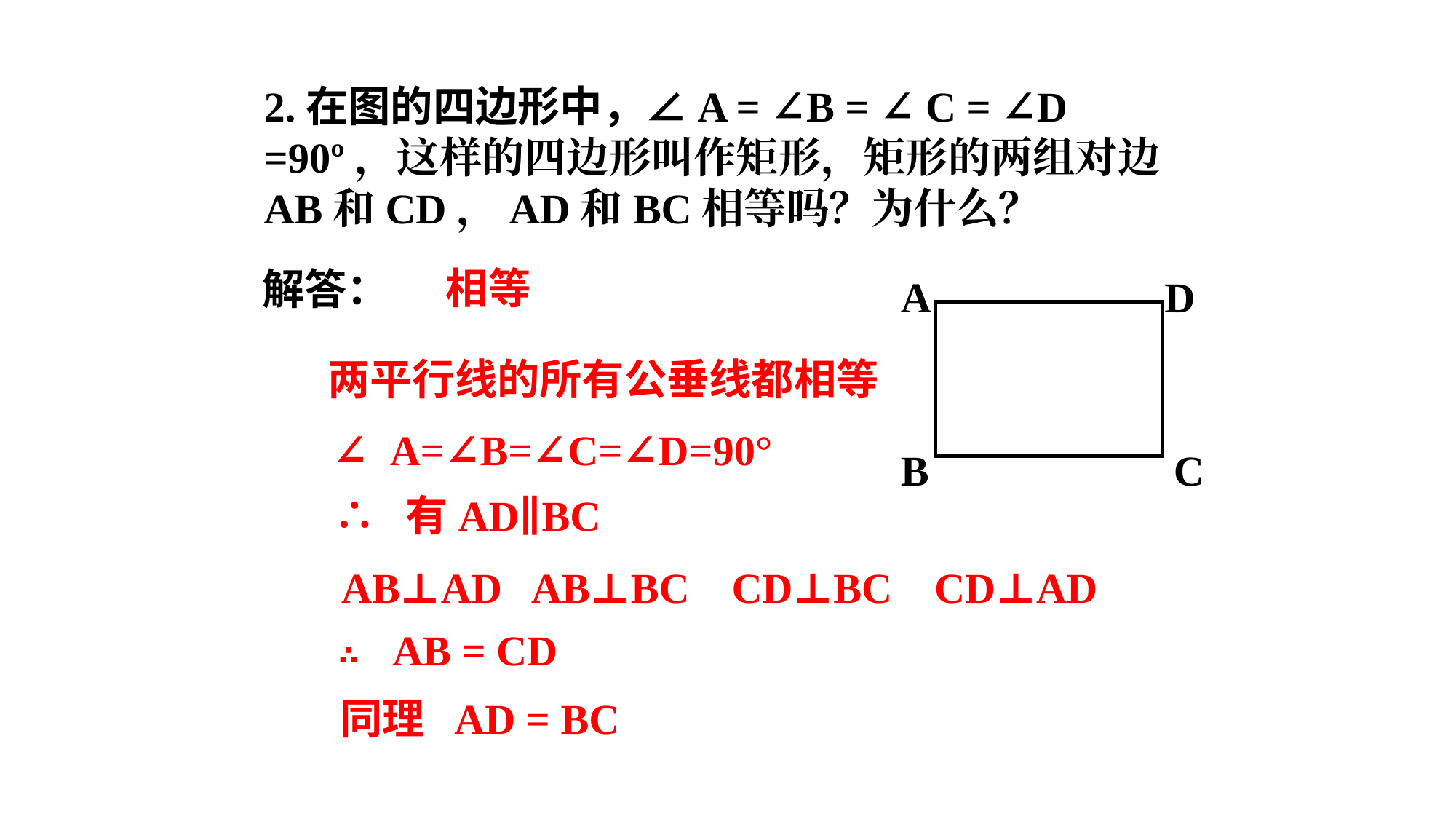

2.在图的四边形中，∠A = ∠B = ∠ C = ∠D =90º，这样的四边形叫作矩形，矩形的两组对边AB和CD，AD和BC相等吗？为什么？
相等
解答：
A
D

两平行线的所有公垂线都相等
∵∠A=∠B=∠C=∠D=90°
B
C
∴  有AD∥BC
AB⊥AD   AB⊥BC    CD⊥BC    CD⊥AD
∴   AB = CD
同理  AD = BC